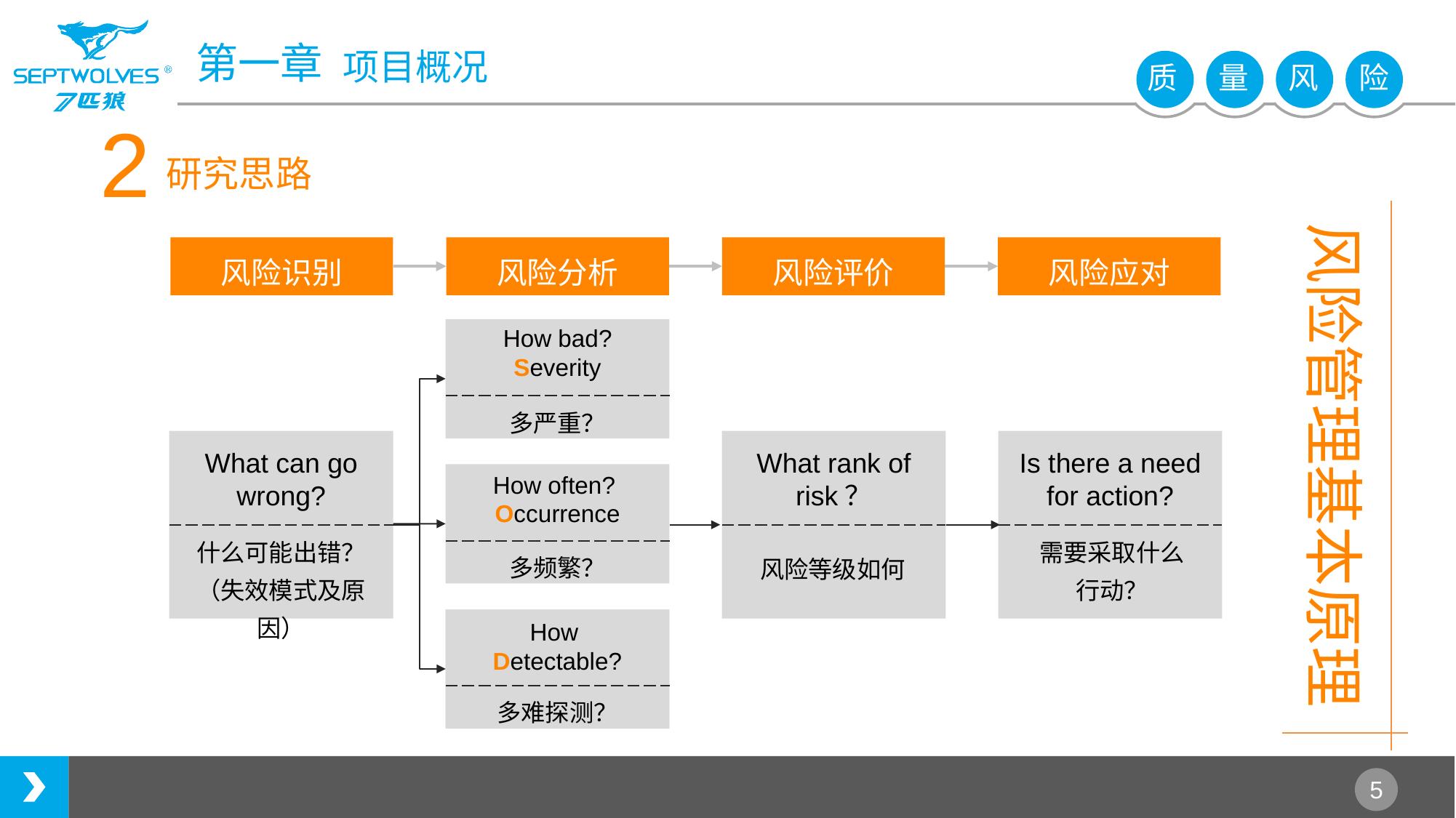

2
研究思路
风险管理基本原理
风险识别
风险分析
风险评价
风险应对
How bad?
Severity

多严重？

What can go wrong?
What rank of risk？
Is there a need for action?
How often?
Occurrence

多频繁？
什么可能出错？
（失效模式及原因）
需要采取什么
行动？
风险等级如何

How
Detectable?
多难探测？